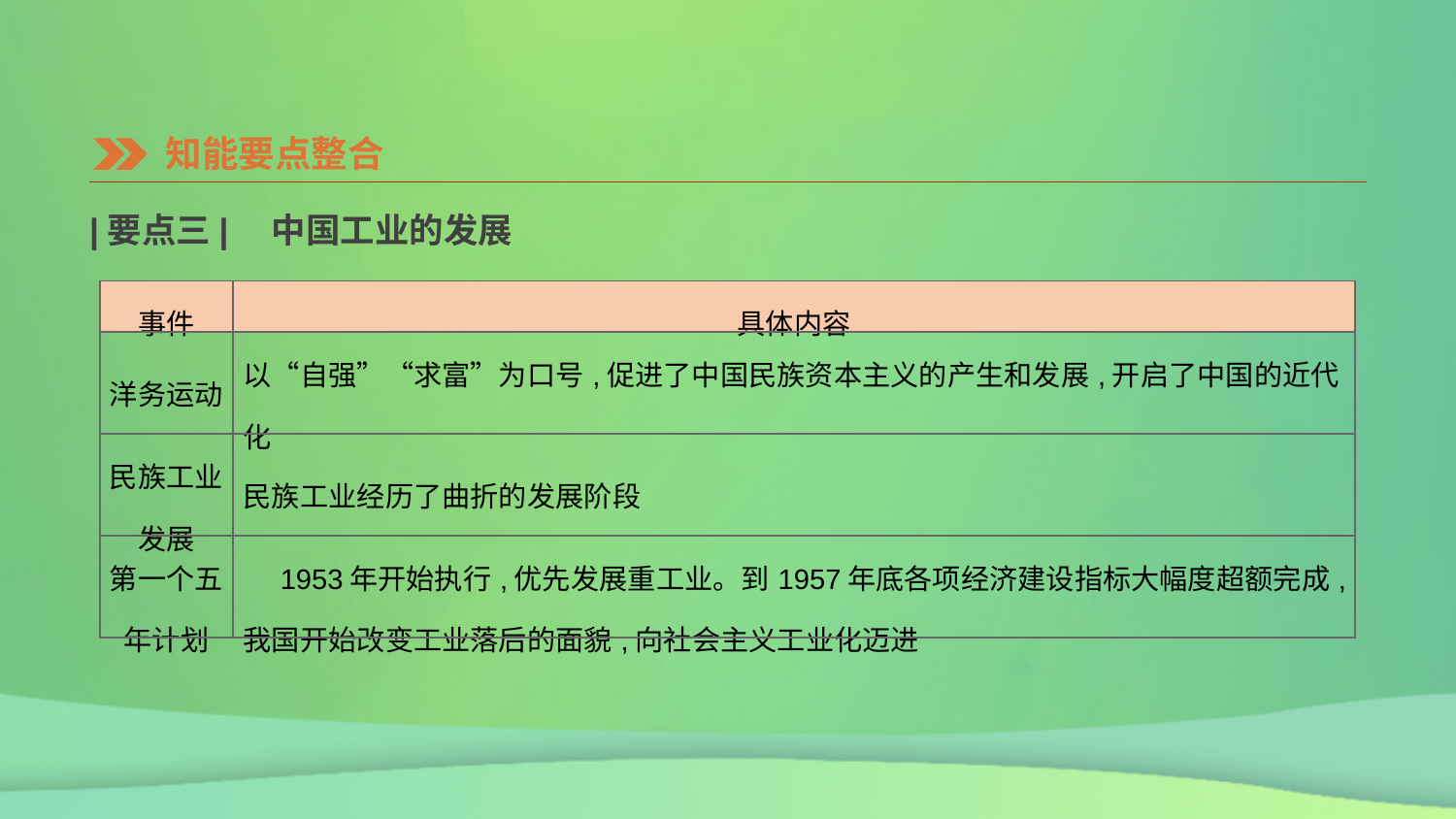

知能要点整合

|要点三|　中国工业的发展
| 事件 | 具体内容 |
| --- | --- |
| 洋务运动 | 以“自强”“求富”为口号,促进了中国民族资本主义的产生和发展,开启了中国的近代化 |
| 民族工业 发展 | 民族工业经历了曲折的发展阶段 |
| 第一个五 年计划 | 1953年开始执行,优先发展重工业。到1957年底各项经济建设指标大幅度超额完成,我国开始改变工业落后的面貌,向社会主义工业化迈进 |